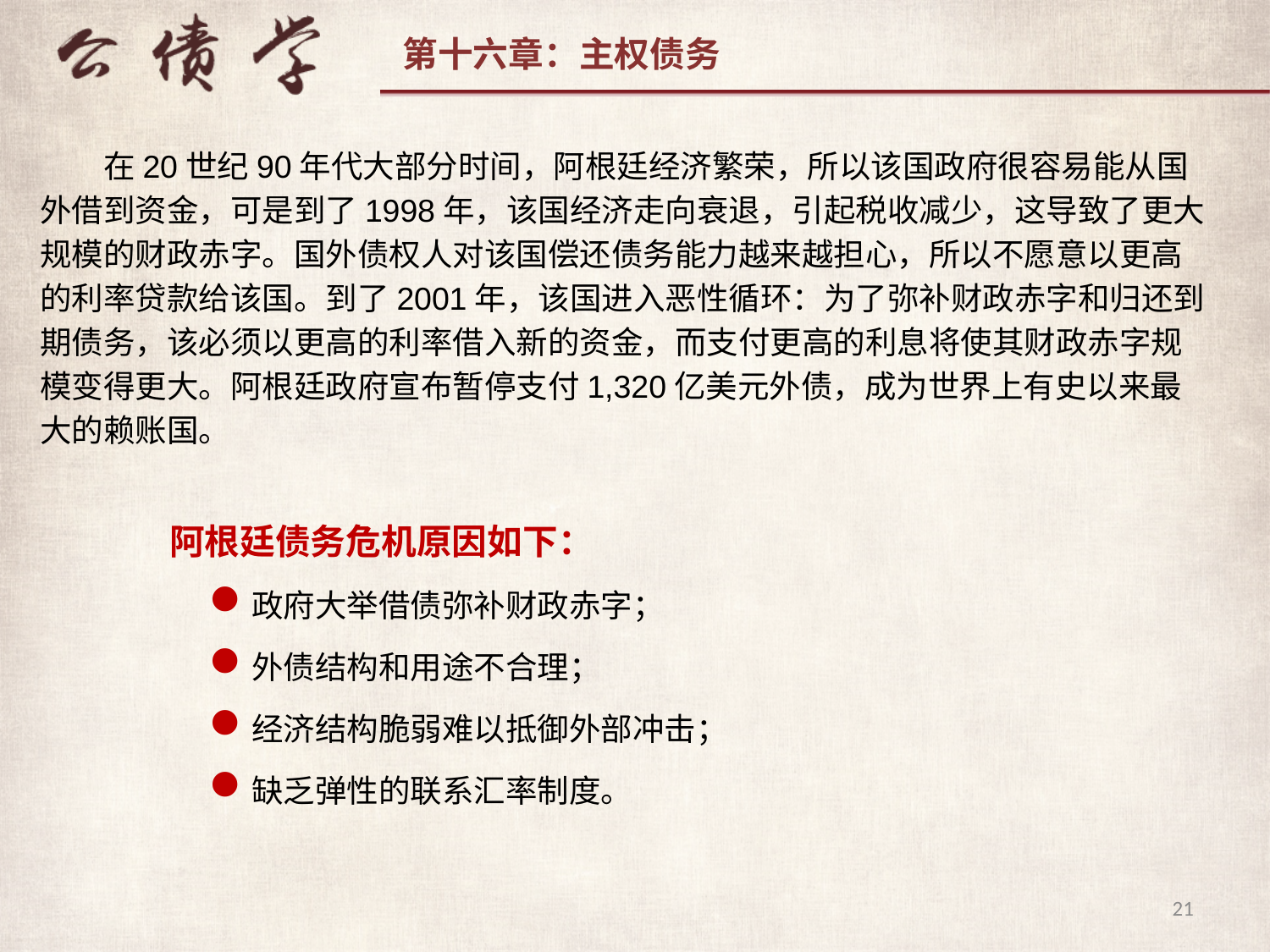

在20世纪90年代大部分时间，阿根廷经济繁荣，所以该国政府很容易能从国外借到资金，可是到了1998年，该国经济走向衰退，引起税收减少，这导致了更大规模的财政赤字。国外债权人对该国偿还债务能力越来越担心，所以不愿意以更高的利率贷款给该国。到了2001年，该国进入恶性循环：为了弥补财政赤字和归还到期债务，该必须以更高的利率借入新的资金，而支付更高的利息将使其财政赤字规模变得更大。阿根廷政府宣布暂停支付1,320亿美元外债，成为世界上有史以来最大的赖账国。
阿根廷债务危机原因如下：
政府大举借债弥补财政赤字；
外债结构和用途不合理；
经济结构脆弱难以抵御外部冲击；
缺乏弹性的联系汇率制度。
21